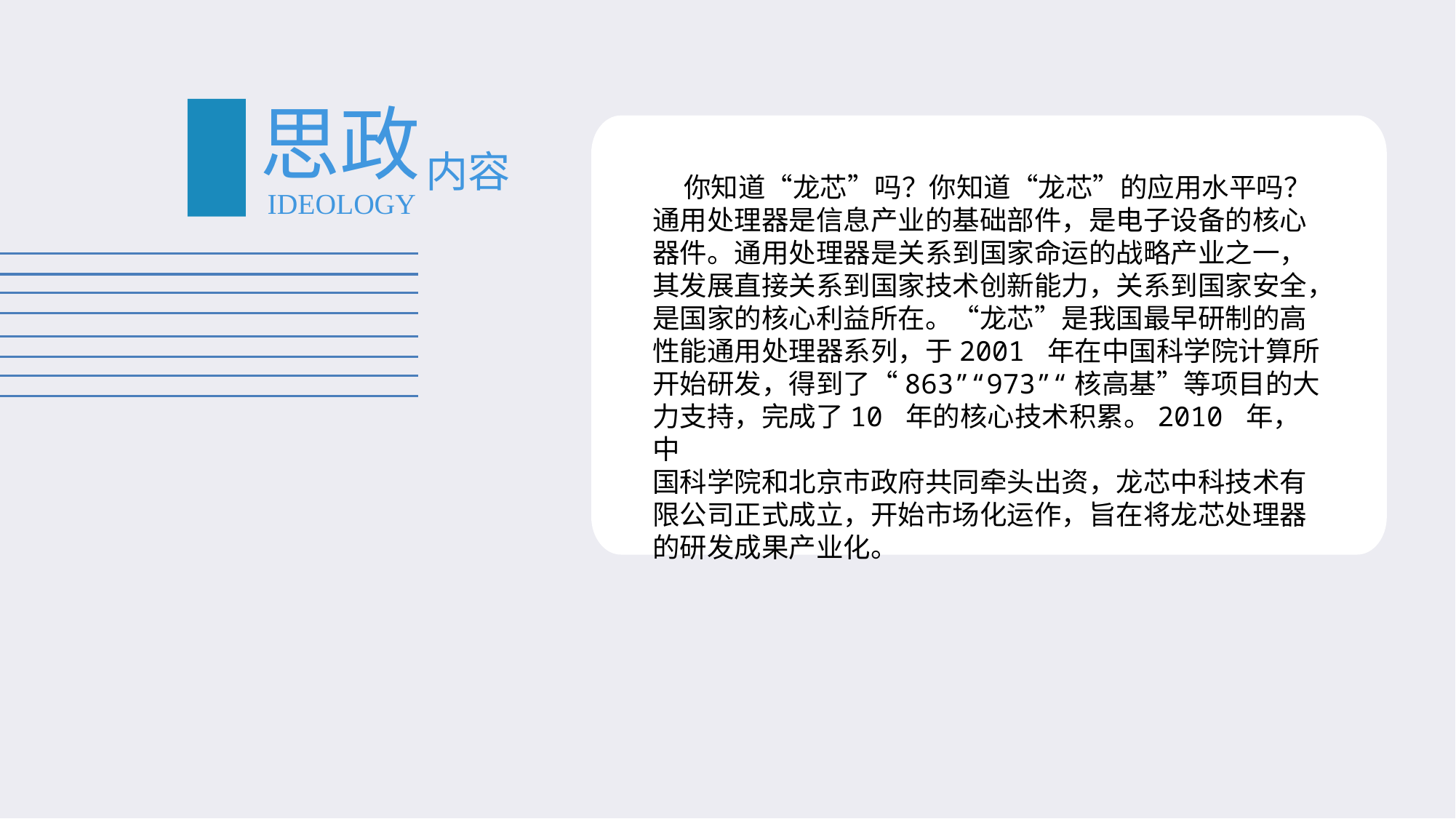

#
思政
内容

    你知道“龙芯”吗？你知道“龙芯”的应用水平吗？
通用处理器是信息产业的基础部件，是电子设备的核心器件。通用处理器是关系到国家命运的战略产业之一，其发展直接关系到国家技术创新能力，关系到国家安全，是国家的核心利益所在。“龙芯”是我国最早研制的高性能通用处理器系列，于2001 年在中国科学院计算所开始研发，得到了“863”“973”“核高基”等项目的大力支持，完成了10 年的核心技术积累。2010 年，中
国科学院和北京市政府共同牵头出资，龙芯中科技术有限公司正式成立，开始市场化运作，旨在将龙芯处理器的研发成果产业化。

IDEOLOGY